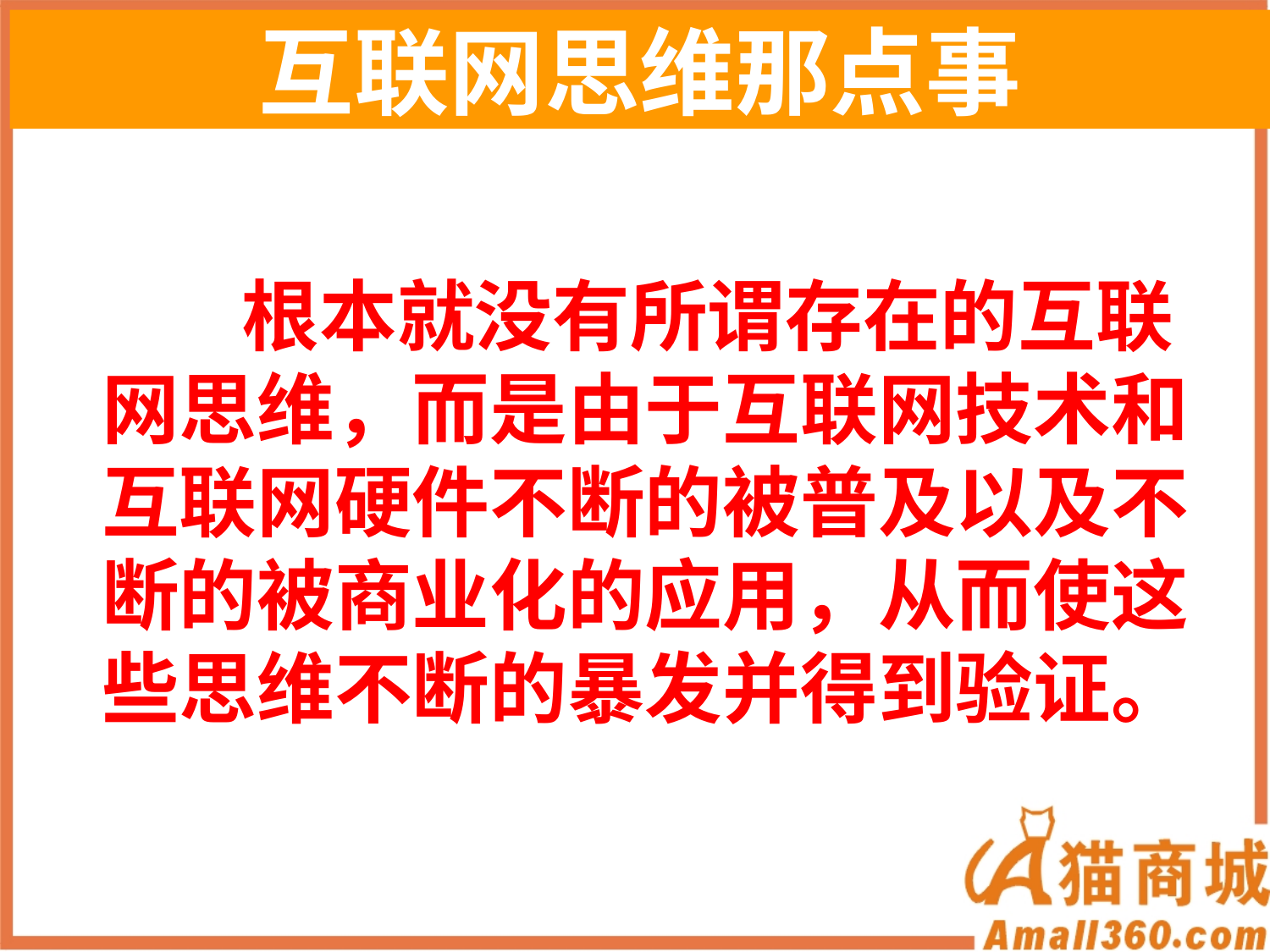

互联网思维那点事
       根本就没有所谓存在的互联网思维，而是由于互联网技术和互联网硬件不断的被普及以及不断的被商业化的应用，从而使这些思维不断的暴发并得到验证。